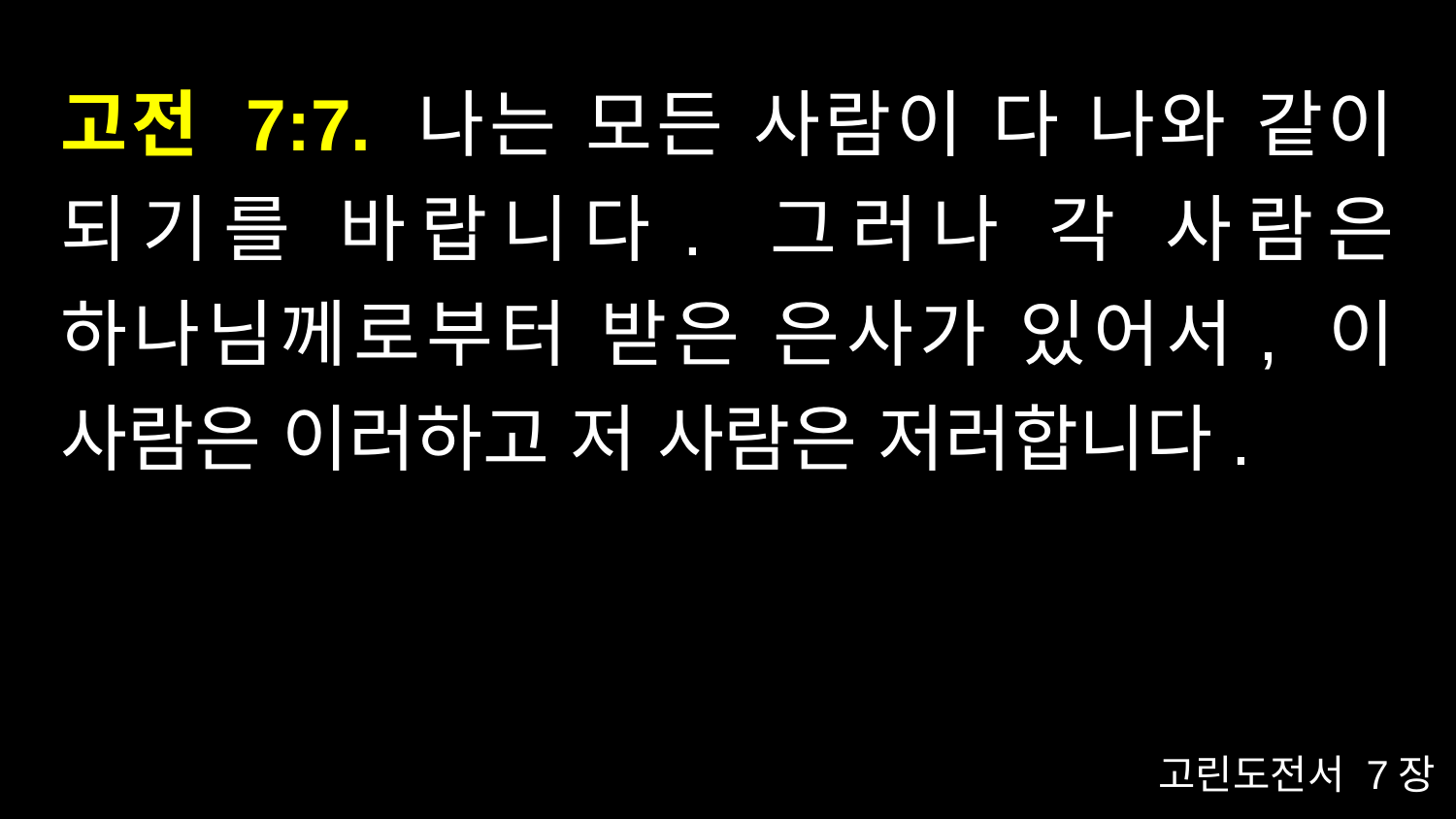

# 고전 7:7. 나는 모든 사람이 다 나와 같이 되기를 바랍니다. 그러나 각 사람은 하나님께로부터 받은 은사가 있어서, 이 사람은 이러하고 저 사람은 저러합니다.
고린도전서 7장